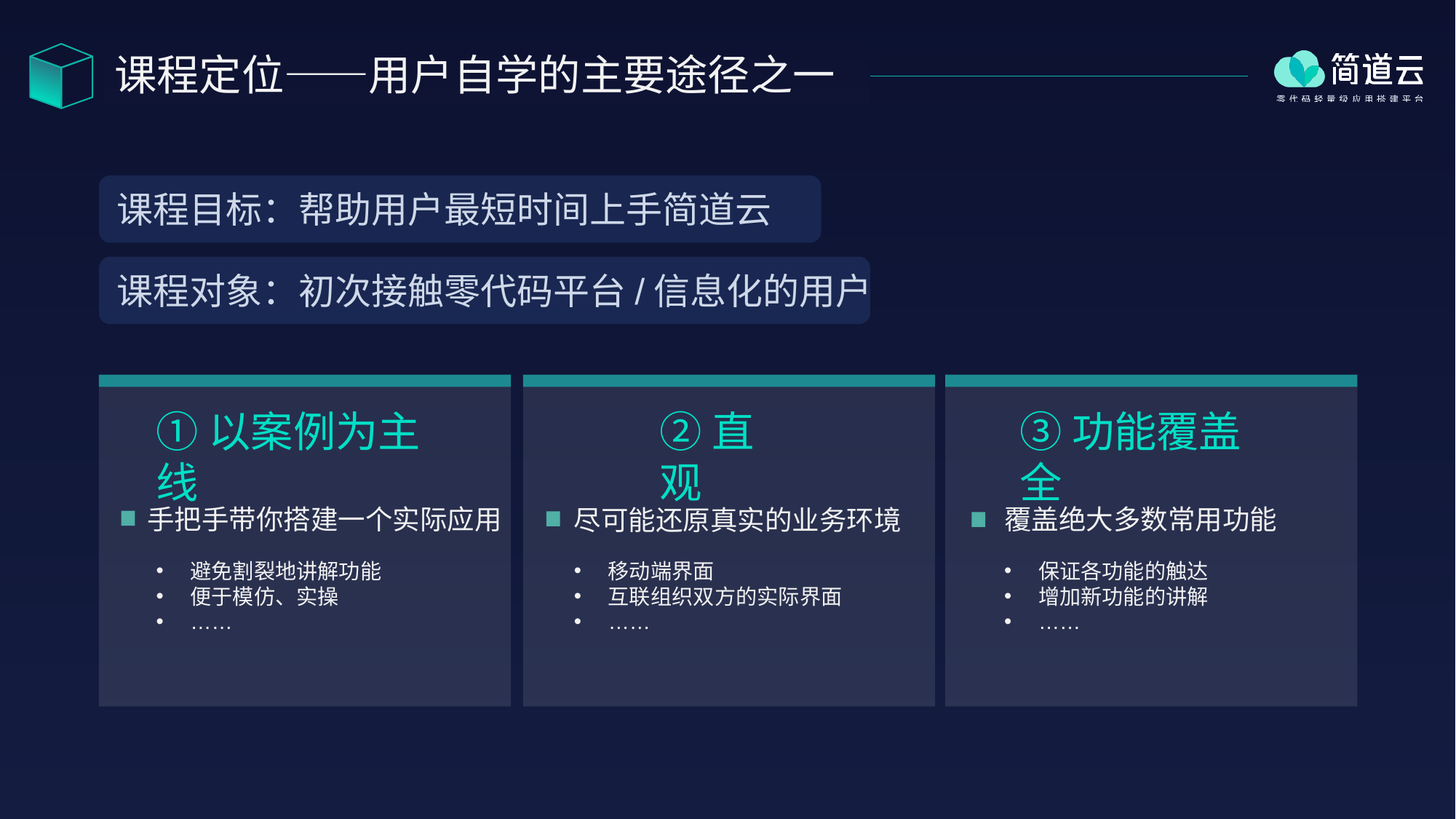

课程定位——用户自学的主要途径之一

课程目标：帮助用户最短时间上手简道云

课程对象：初次接触零代码平台/信息化的用户

①以案例为主线
②直观
③功能覆盖全
手把手带你搭建一个实际应用
覆盖绝大多数常用功能
尽可能还原真实的业务环境

避免割裂地讲解功能
便于模仿、实操
……
移动端界面
互联组织双方的实际界面
……
保证各功能的触达
增加新功能的讲解
……